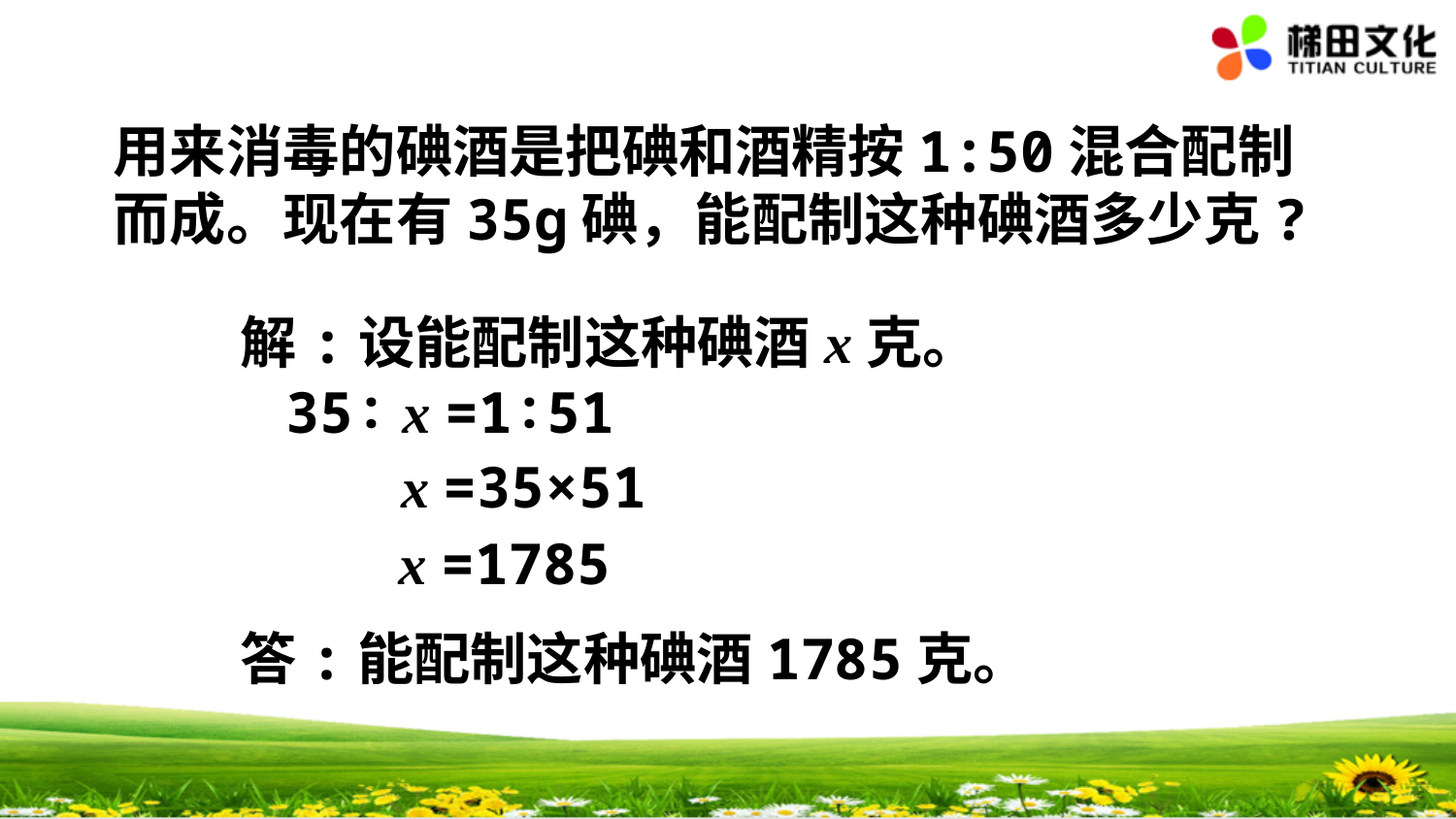

用来消毒的碘酒是把碘和酒精按1:50混合配制而成。现在有35g碘，能配制这种碘酒多少克?
解:设能配制这种碘酒x克。
35∶ x =1∶51
x =35×51
x =1785
答:能配制这种碘酒1785克。